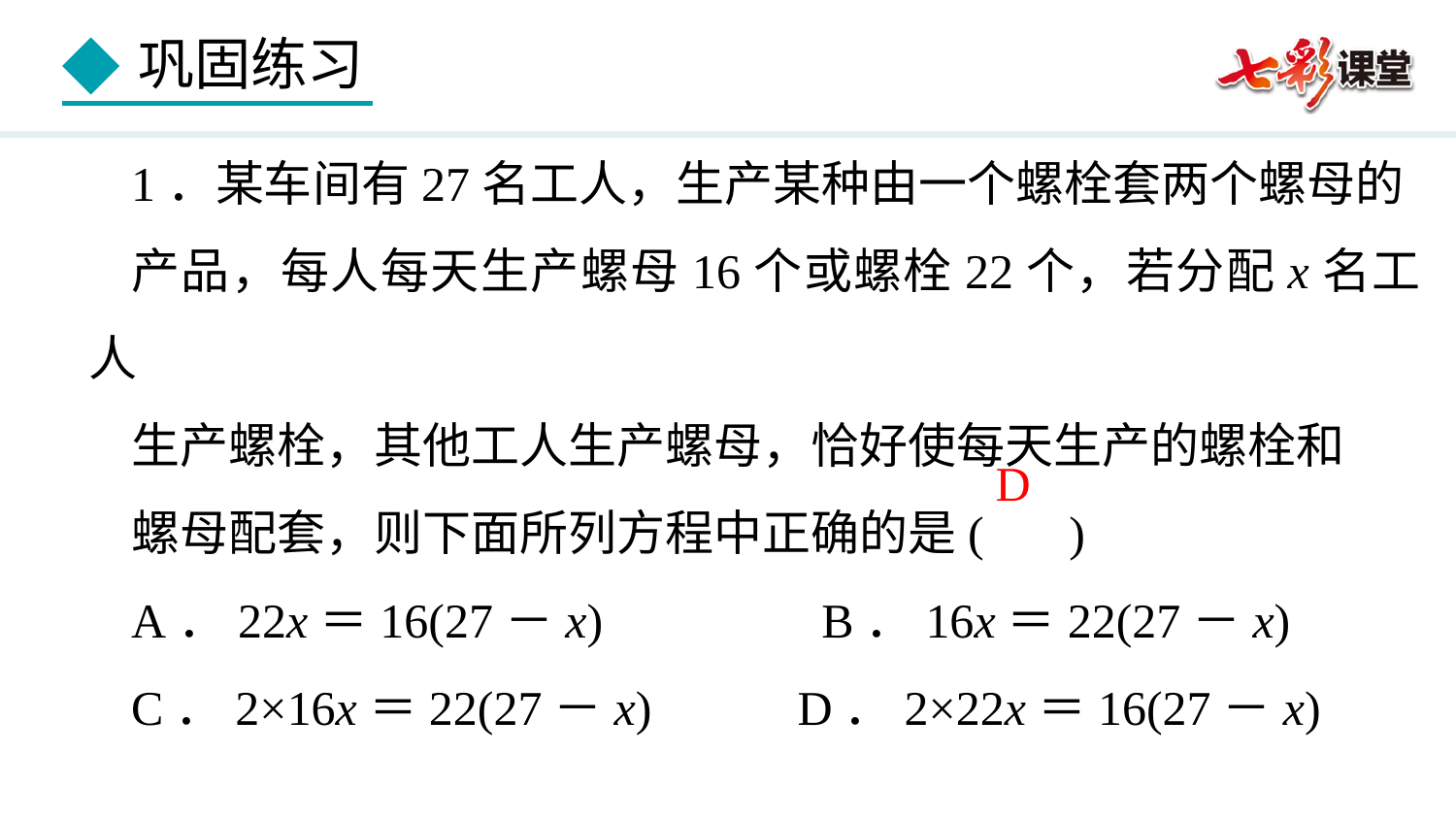

1．某车间有27名工人，生产某种由一个螺栓套两个螺母的
产品，每人每天生产螺母16个或螺栓22个，若分配x名工人
生产螺栓，其他工人生产螺母，恰好使每天生产的螺栓和
螺母配套，则下面所列方程中正确的是(       )
A．22x＝16(27－x)                  B．16x＝22(27－x)
C．2×16x＝22(27－x)            D．2×22x＝16(27－x)
D